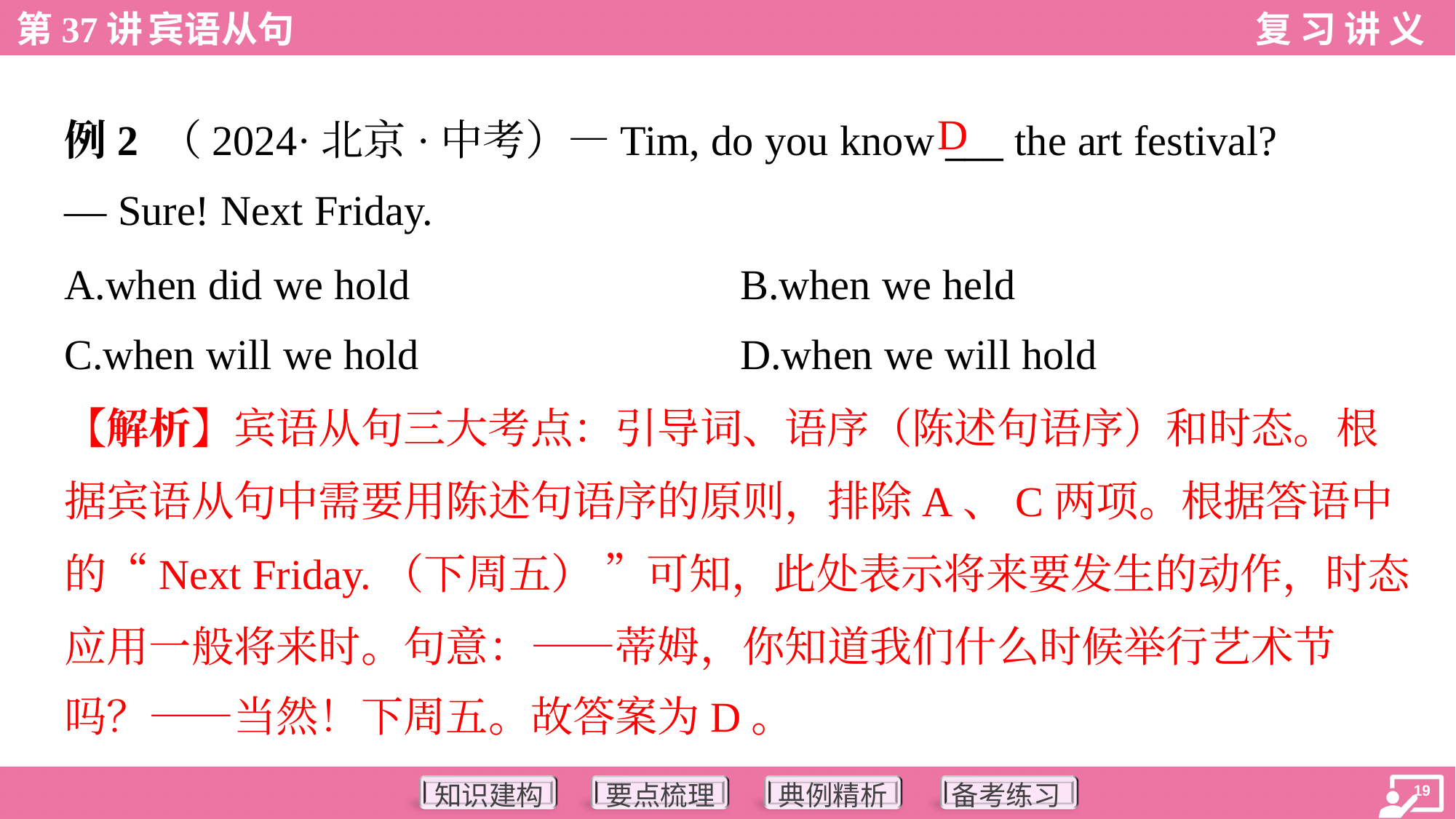

D
例2 （2024·北京·中考）—Tim, do you know ___ the art festival?
— Sure! Next Friday.
A.when did we hold	B.when we held
C.when will we hold	D.when we will hold
【解析】宾语从句三大考点：引导词、语序（陈述句语序）和时态。根
据宾语从句中需要用陈述句语序的原则，排除A、C两项。根据答语中
的“Next Friday.（下周五） ”可知，此处表示将来要发生的动作，时态
应用一般将来时。句意：——蒂姆，你知道我们什么时候举行艺术节
吗？——当然！下周五。故答案为D。